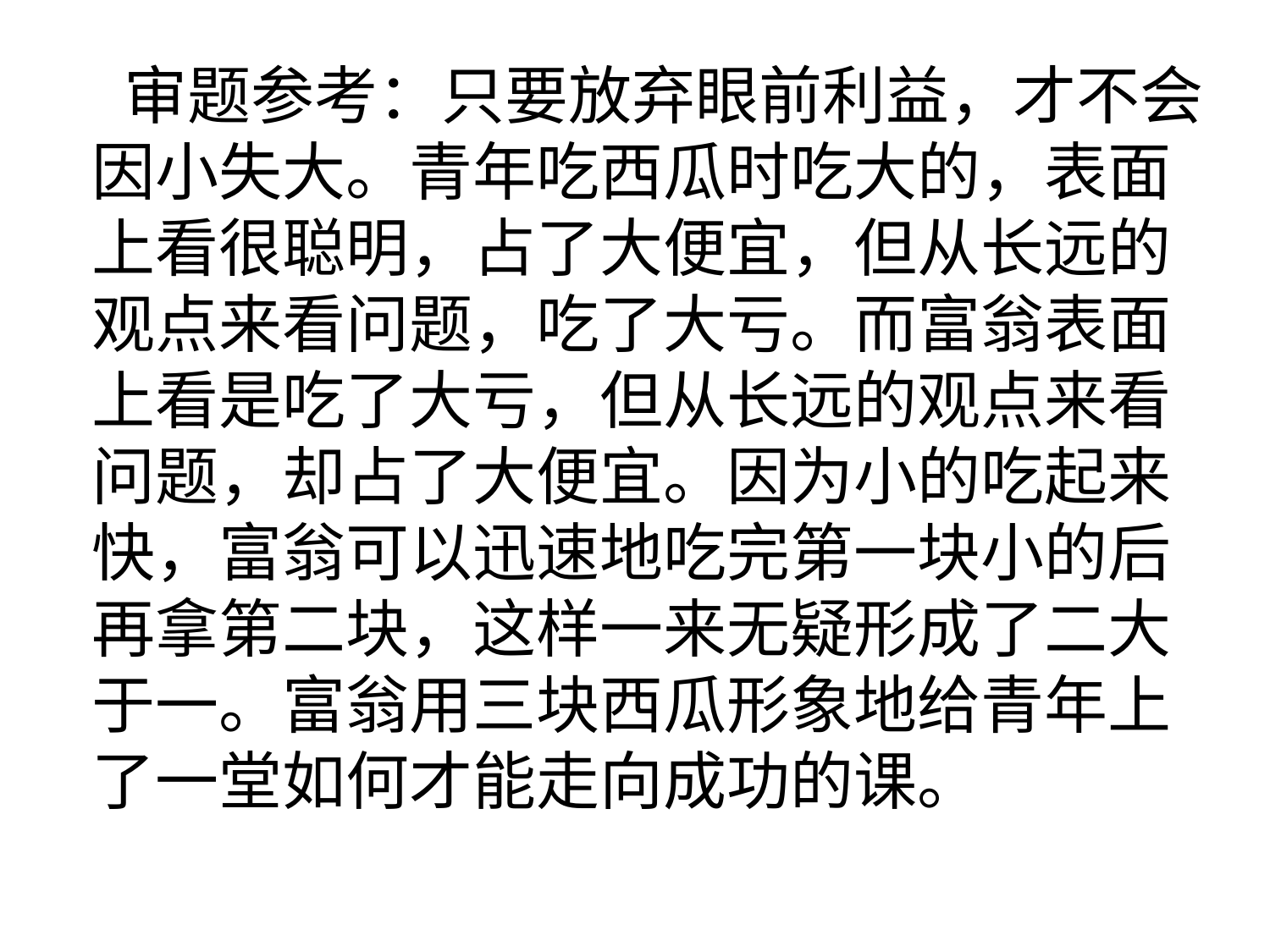

审题参考：只要放弃眼前利益，才不会因小失大。青年吃西瓜时吃大的，表面上看很聪明，占了大便宜，但从长远的观点来看问题，吃了大亏。而富翁表面上看是吃了大亏，但从长远的观点来看问题，却占了大便宜。因为小的吃起来快，富翁可以迅速地吃完第一块小的后再拿第二块，这样一来无疑形成了二大于一。富翁用三块西瓜形象地给青年上了一堂如何才能走向成功的课。